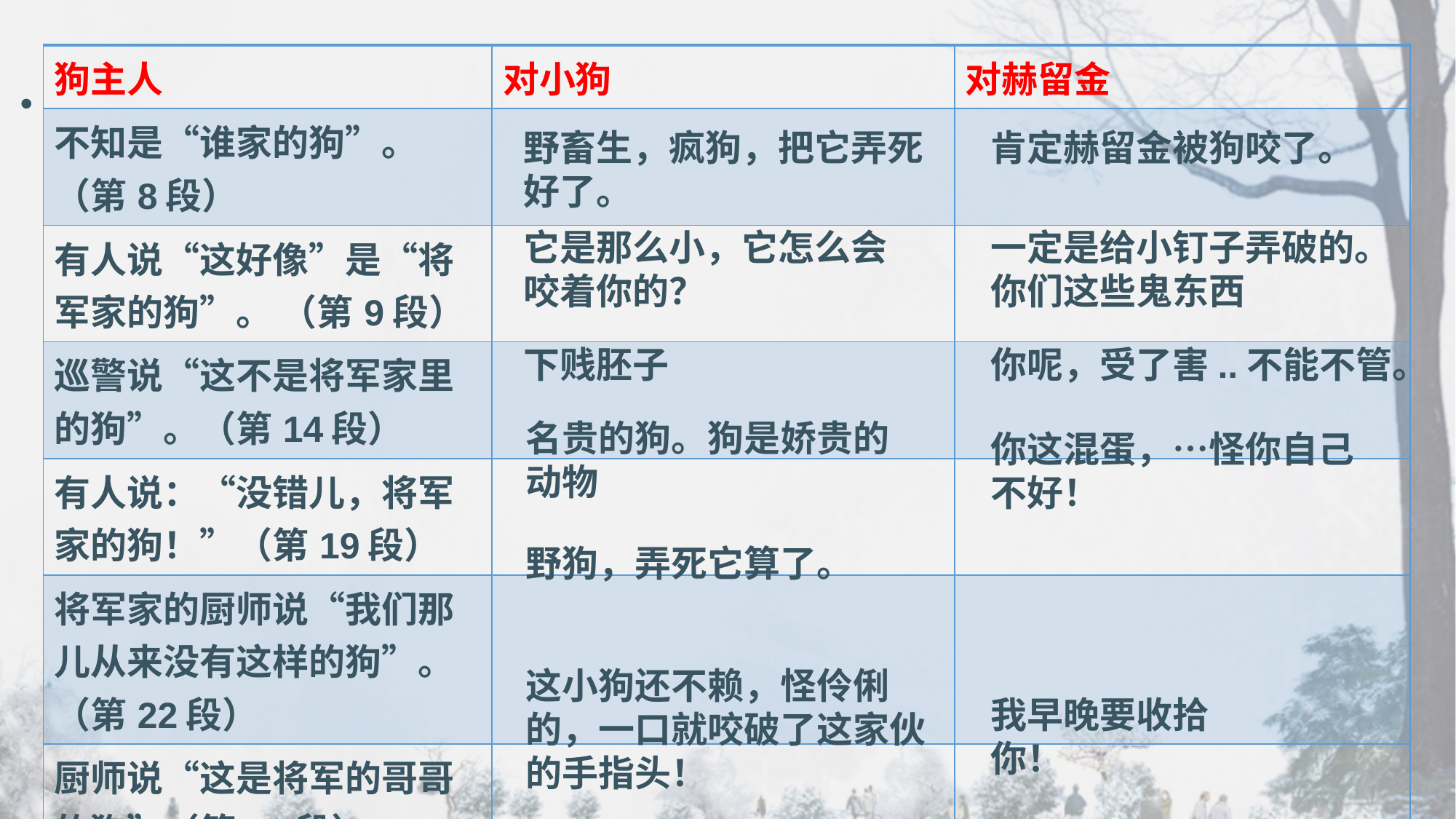

| 狗主人 | 对小狗 | 对赫留金 |
| --- | --- | --- |
| 不知是“谁家的狗”。（第8段） |  |  |
| 有人说“这好像”是“将军家的狗”。 （第9段） |  |  |
| 巡警说“这不是将军家里的狗”。（第14段） |  |  |
| 有人说：“没错儿，将军家的狗！”（第19段） |  |  |
| 将军家的厨师说“我们那儿从来没有这样的狗”。（第22段） |  |  |
| 厨师说“这是将军的哥哥的狗”（第24段） |  |  |
野畜生，疯狗，把它弄死好了。
肯定赫留金被狗咬了。
它是那么小，它怎么会咬着你的？
一定是给小钉子弄破的。你们这些鬼东西
下贱胚子
你呢，受了害..不能不管。

名贵的狗。狗是娇贵的动物
你这混蛋，…怪你自己不好！
野狗，弄死它算了。
这小狗还不赖，怪伶俐的，一口就咬破了这家伙的手指头！
我早晚要收拾你！